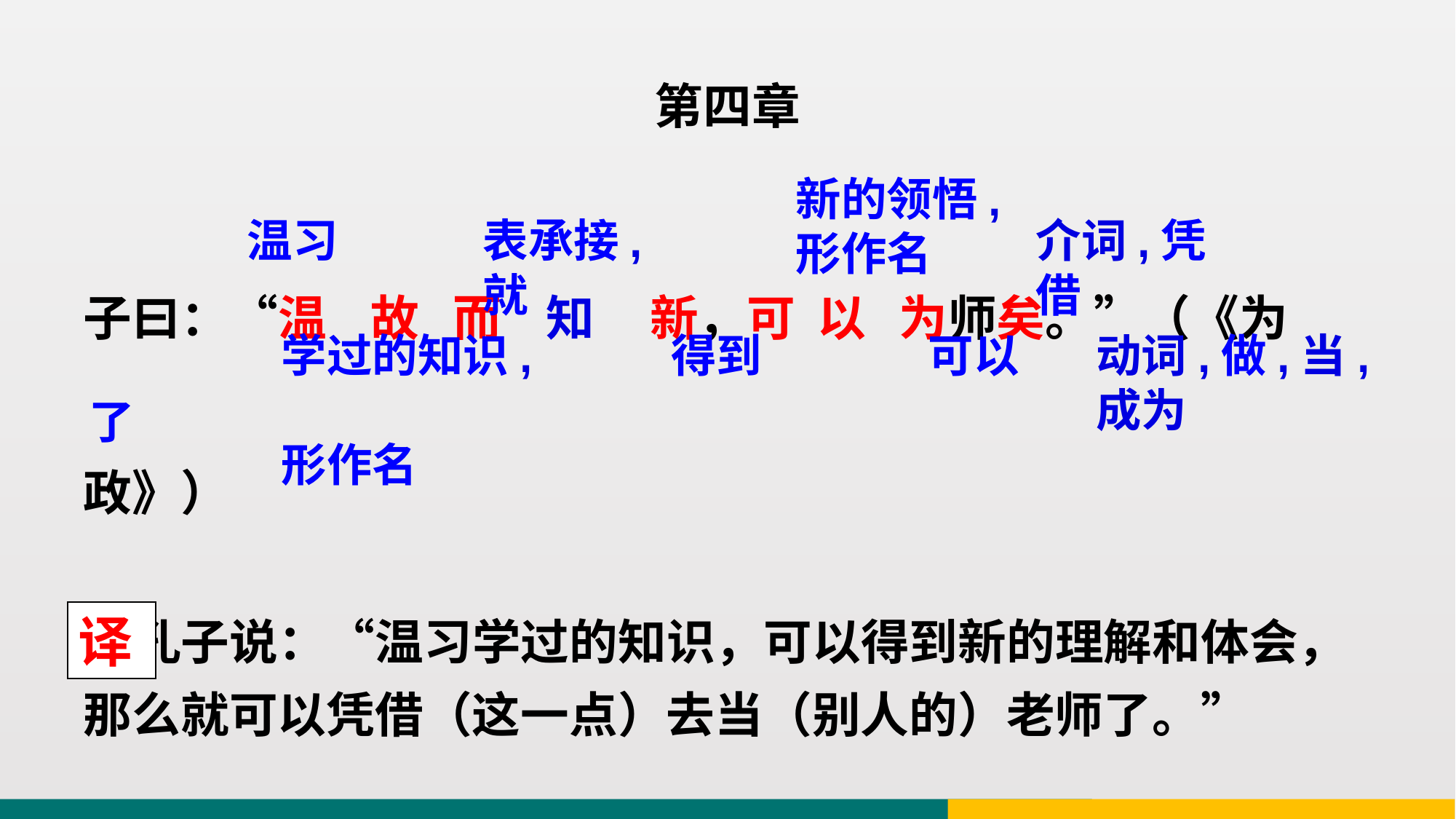

第四章
新的领悟,
形作名
子曰：“温    故   而    知     新，可  以   为师矣。”（《为政》）
温习
表承接,就
介词,凭借
可以
得到
学过的知识,
形作名
动词,做,当,成为
了

    孔子说：“温习学过的知识，可以得到新的理解和体会，那么就可以凭借（这一点）去当（别人的）老师了。”
译